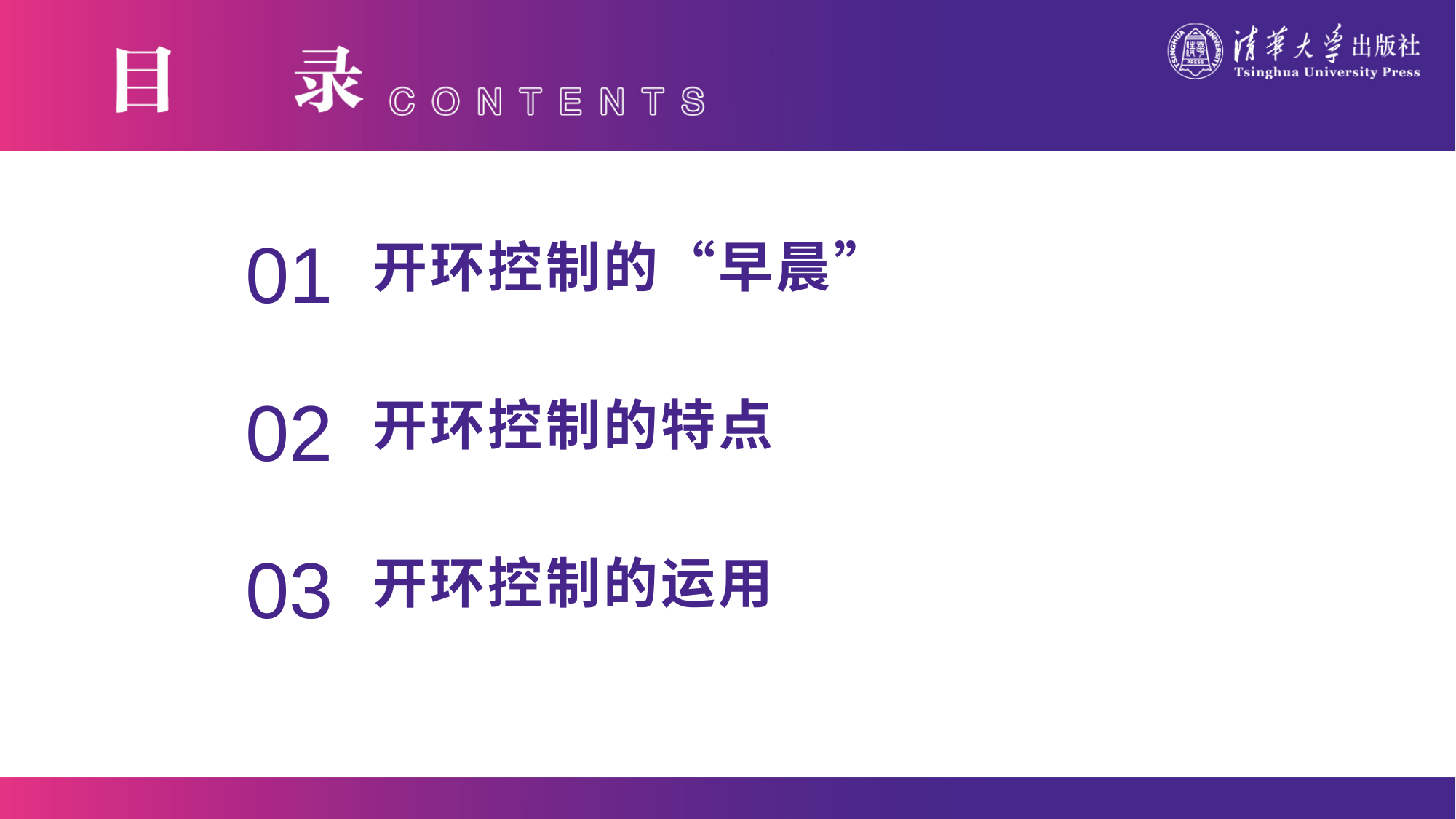

01
01
开环控制的“早晨”
02
开环控制的特点
03
开环控制的运用